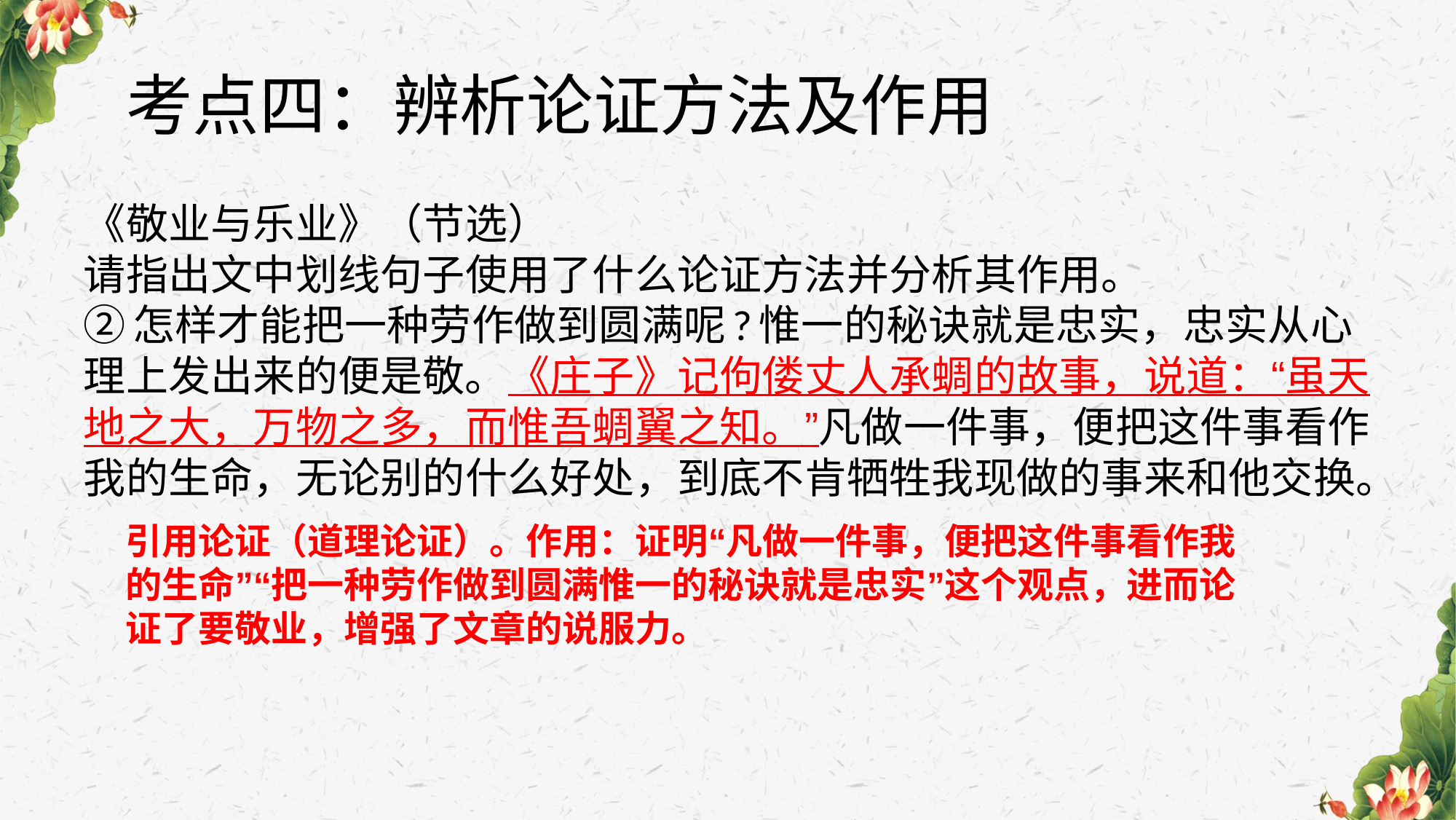

# 考点四：辨析论证方法及作用
《敬业与乐业》（节选）
请指出文中划线句子使用了什么论证方法并分析其作用。
②怎样才能把一种劳作做到圆满呢?惟一的秘诀就是忠实，忠实从心理上发出来的便是敬。《庄子》记佝偻丈人承蜩的故事，说道：“虽天地之大，万物之多，而惟吾蜩翼之知。”凡做一件事，便把这件事看作我的生命，无论别的什么好处，到底不肯牺牲我现做的事来和他交换。
引用论证（道理论证）。作用：证明“凡做一件事，便把这件事看作我的生命”“把一种劳作做到圆满惟一的秘诀就是忠实”这个观点，进而论证了要敬业，增强了文章的说服力。